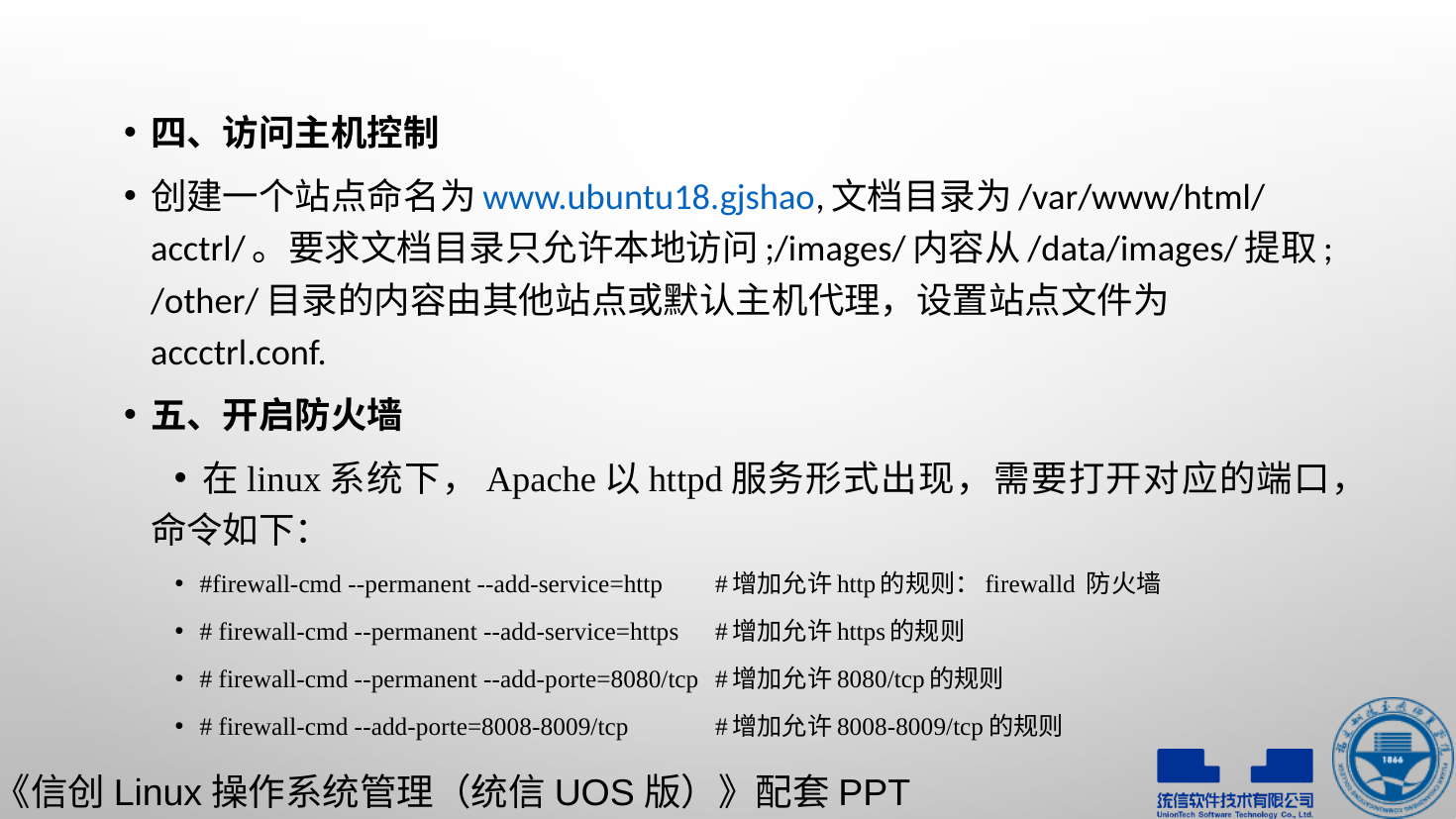

四、访问主机控制
创建一个站点命名为www.ubuntu18.gjshao,文档目录为/var/www/html/acctrl/。要求文档目录只允许本地访问;/images/内容从/data/images/提取;/other/目录的内容由其他站点或默认主机代理，设置站点文件为accctrl.conf.
五、开启防火墙
在linux系统下，Apache以httpd服务形式出现，需要打开对应的端口，命令如下：
#firewall-cmd --permanent --add-service=http	#增加允许http的规则：firewalld 防火墙
# firewall-cmd --permanent --add-service=https		#增加允许https的规则
# firewall-cmd --permanent --add-porte=8080/tcp		#增加允许8080/tcp的规则
# firewall-cmd --add-porte=8008-8009/tcp			#增加允许8008-8009/tcp的规则